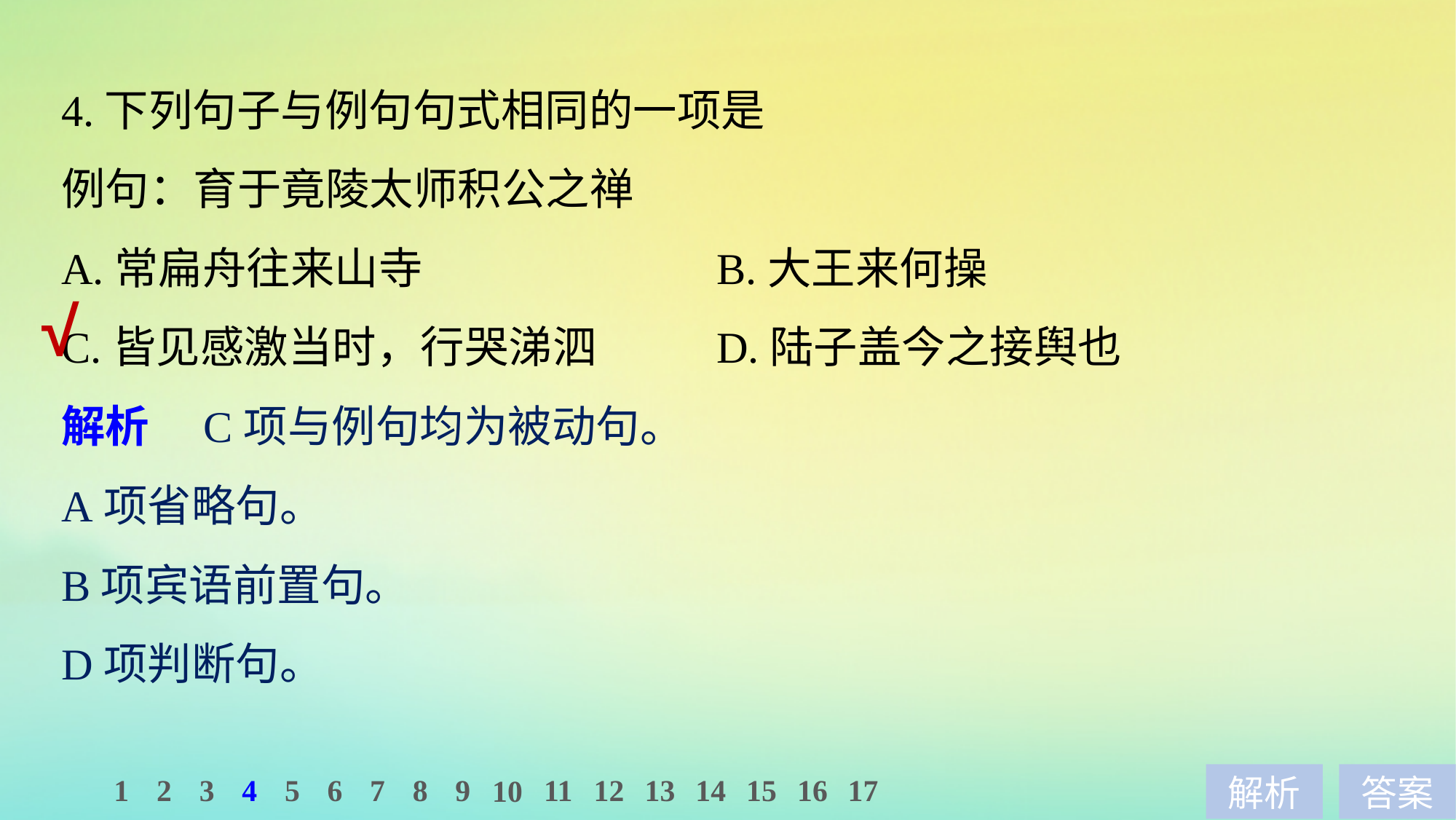

4.下列句子与例句句式相同的一项是
例句：育于竟陵太师积公之禅
A.常扁舟往来山寺			B.大王来何操
C.皆见感激当时，行哭涕泗		D.陆子盖今之接舆也
解析　C项与例句均为被动句。
A项省略句。
B项宾语前置句。
D项判断句。
√
1
2
3
4
5
6
7
8
9
11
12
13
14
15
16
17
10
解析
答案